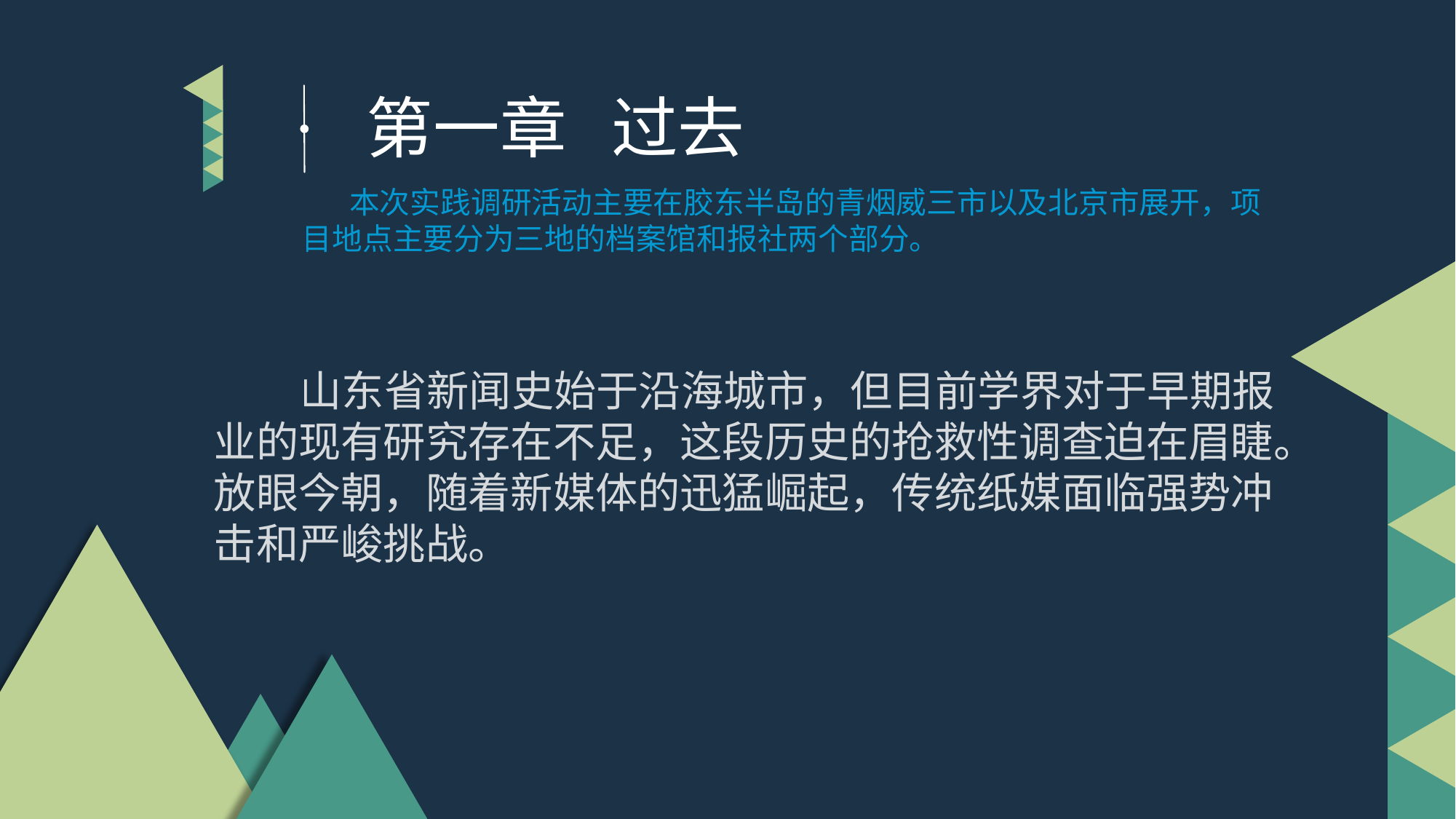

第一章   过去

      本次实践调研活动主要在胶东半岛的青烟威三市以及北京市展开，项目地点主要分为三地的档案馆和报社两个部分。

        山东省新闻史始于沿海城市，但目前学界对于早期报业的现有研究存在不足，这段历史的抢救性调查迫在眉睫。放眼今朝，随着新媒体的迅猛崛起，传统纸媒面临强势冲击和严峻挑战。